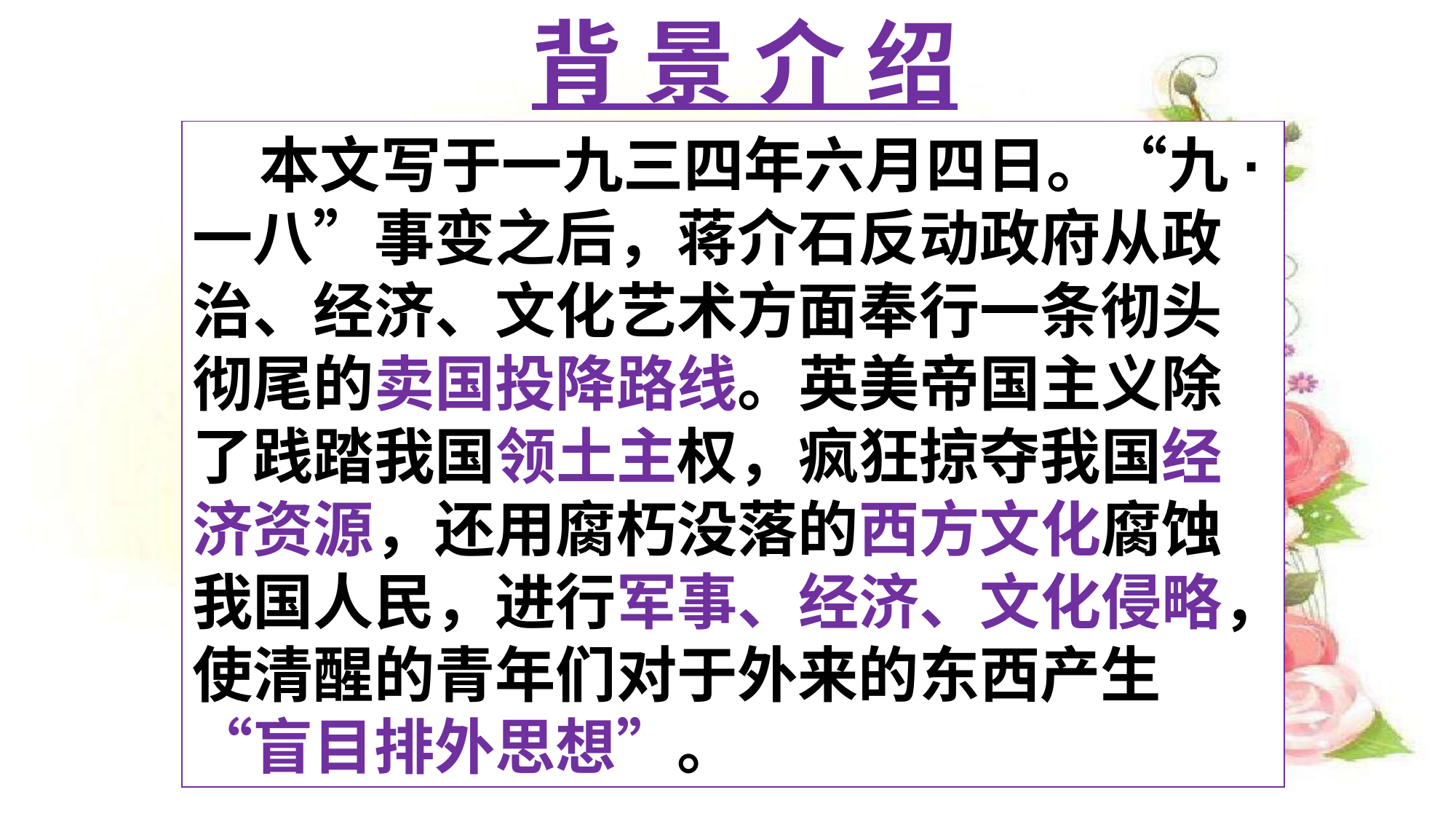

背 景 介 绍
     本文写于一九三四年六月四日。“九·一八”事变之后，蒋介石反动政府从政治、经济、文化艺术方面奉行一条彻头彻尾的卖国投降路线。英美帝国主义除了践踏我国领土主权，疯狂掠夺我国经济资源，还用腐朽没落的西方文化腐蚀我国人民，进行军事、经济、文化侵略，使清醒的青年们对于外来的东西产生“盲目排外思想”。